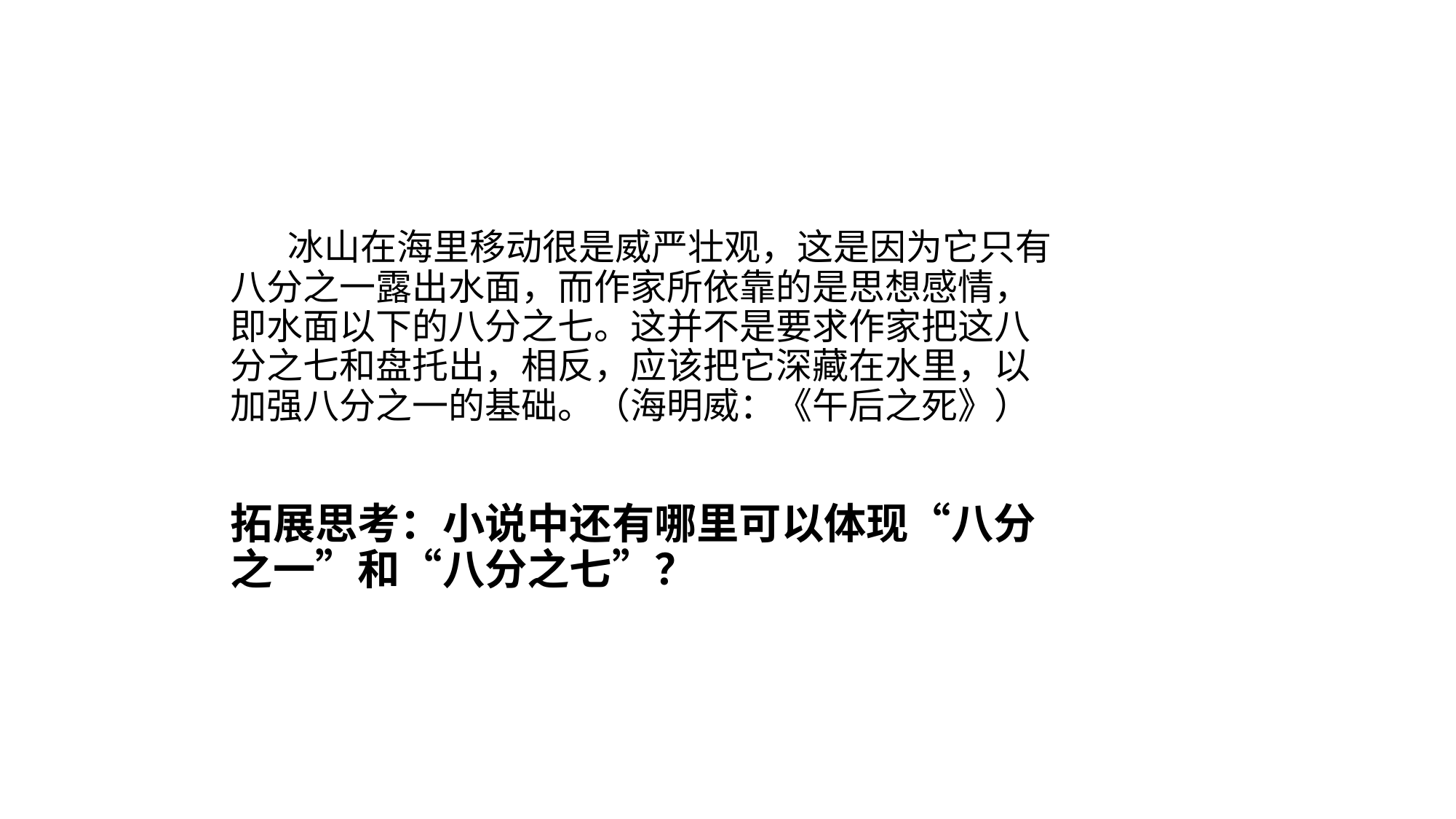

冰山在海里移动很是威严壮观，这是因为它只有八分之一露出水面，而作家所依靠的是思想感情，即水面以下的八分之七。这并不是要求作家把这八分之七和盘托出，相反，应该把它深藏在水里，以加强八分之一的基础。（海明威：《午后之死》）

拓展思考：小说中还有哪里可以体现“八分之一”和“八分之七”？